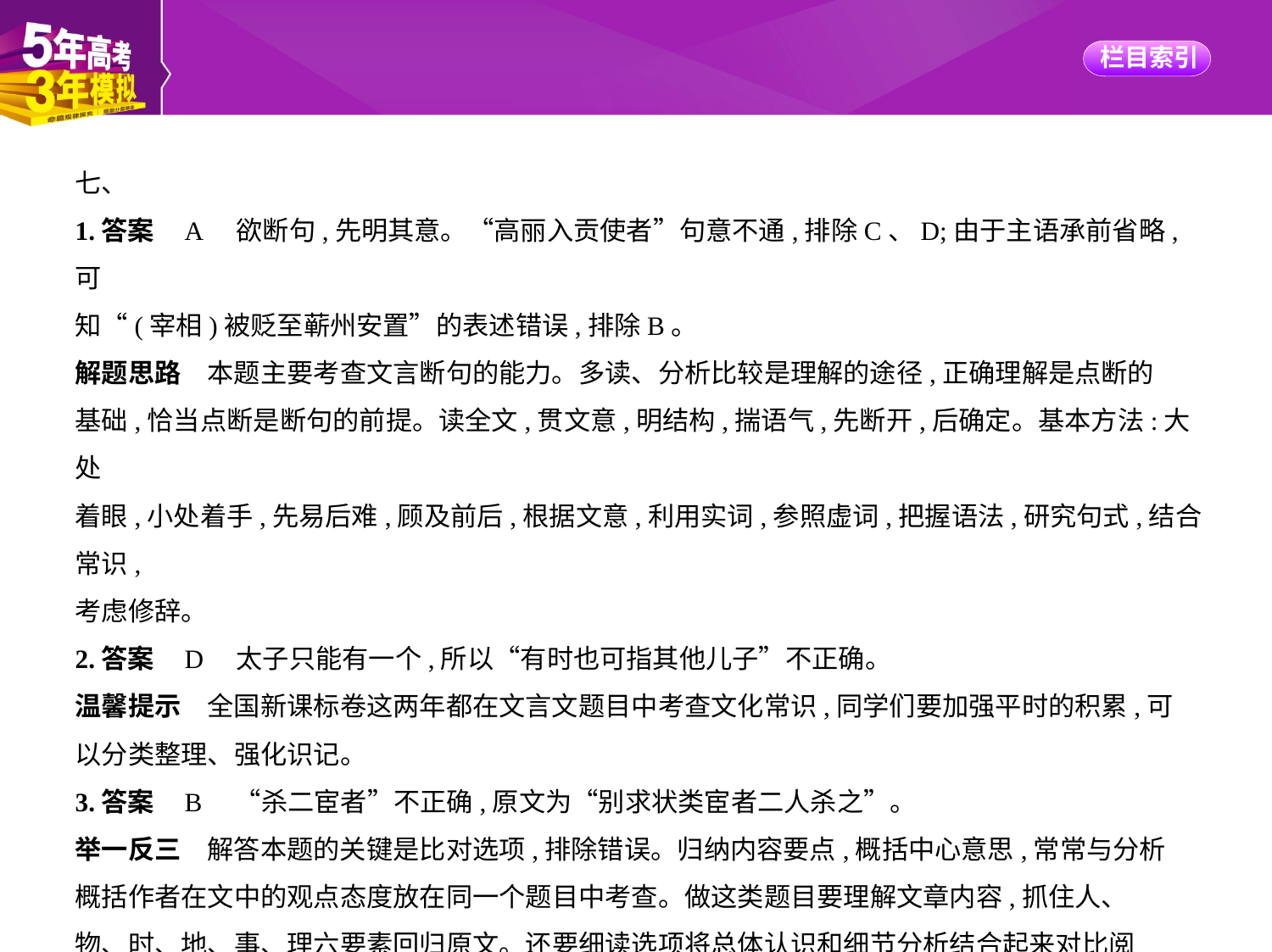

七、
1.答案    A　欲断句,先明其意。“高丽入贡使者”句意不通,排除C、D;由于主语承前省略,可
知“(宰相)被贬至蕲州安置”的表述错误,排除B。
解题思路　本题主要考查文言断句的能力。多读、分析比较是理解的途径,正确理解是点断的
基础,恰当点断是断句的前提。读全文,贯文意,明结构,揣语气,先断开,后确定。基本方法:大处
着眼,小处着手,先易后难,顾及前后,根据文意,利用实词,参照虚词,把握语法,研究句式,结合常识,
考虑修辞。
2.答案    D　太子只能有一个,所以“有时也可指其他儿子”不正确。
温馨提示　全国新课标卷这两年都在文言文题目中考查文化常识,同学们要加强平时的积累,可
以分类整理、强化识记。
3.答案    B　“杀二宦者”不正确,原文为“别求状类宦者二人杀之”。
举一反三　解答本题的关键是比对选项,排除错误。归纳内容要点,概括中心意思,常常与分析
概括作者在文中的观点态度放在同一个题目中考查。做这类题目要理解文章内容,抓住人、
物、时、地、事、理六要素回归原文。还要细读选项将总体认识和细节分析结合起来对比阅
读。